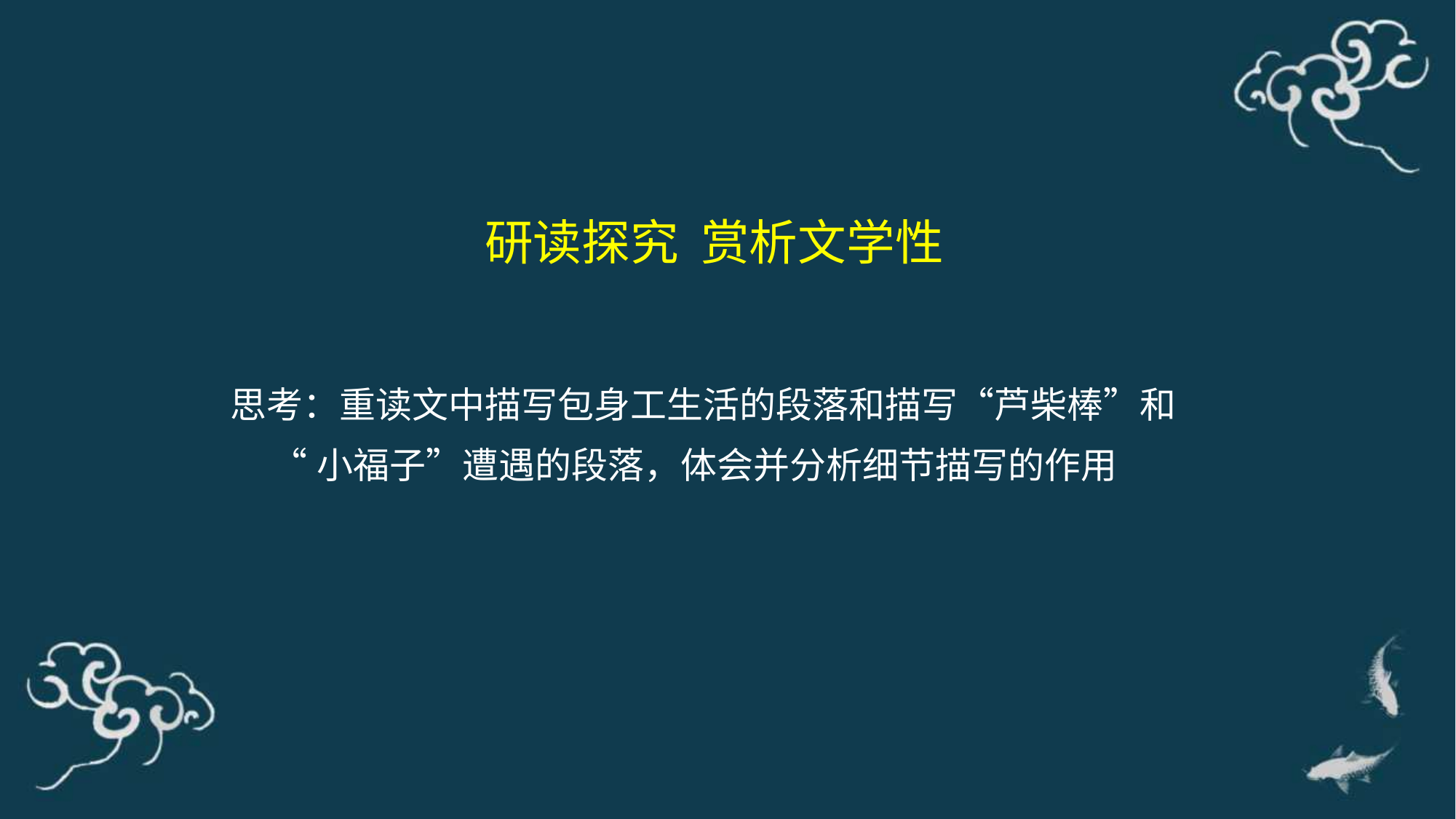

研读探究  赏析文学性
思考：重读文中描写包身工生活的段落和描写“芦柴棒”和
     “小福子”遭遇的段落，体会并分析细节描写的作用